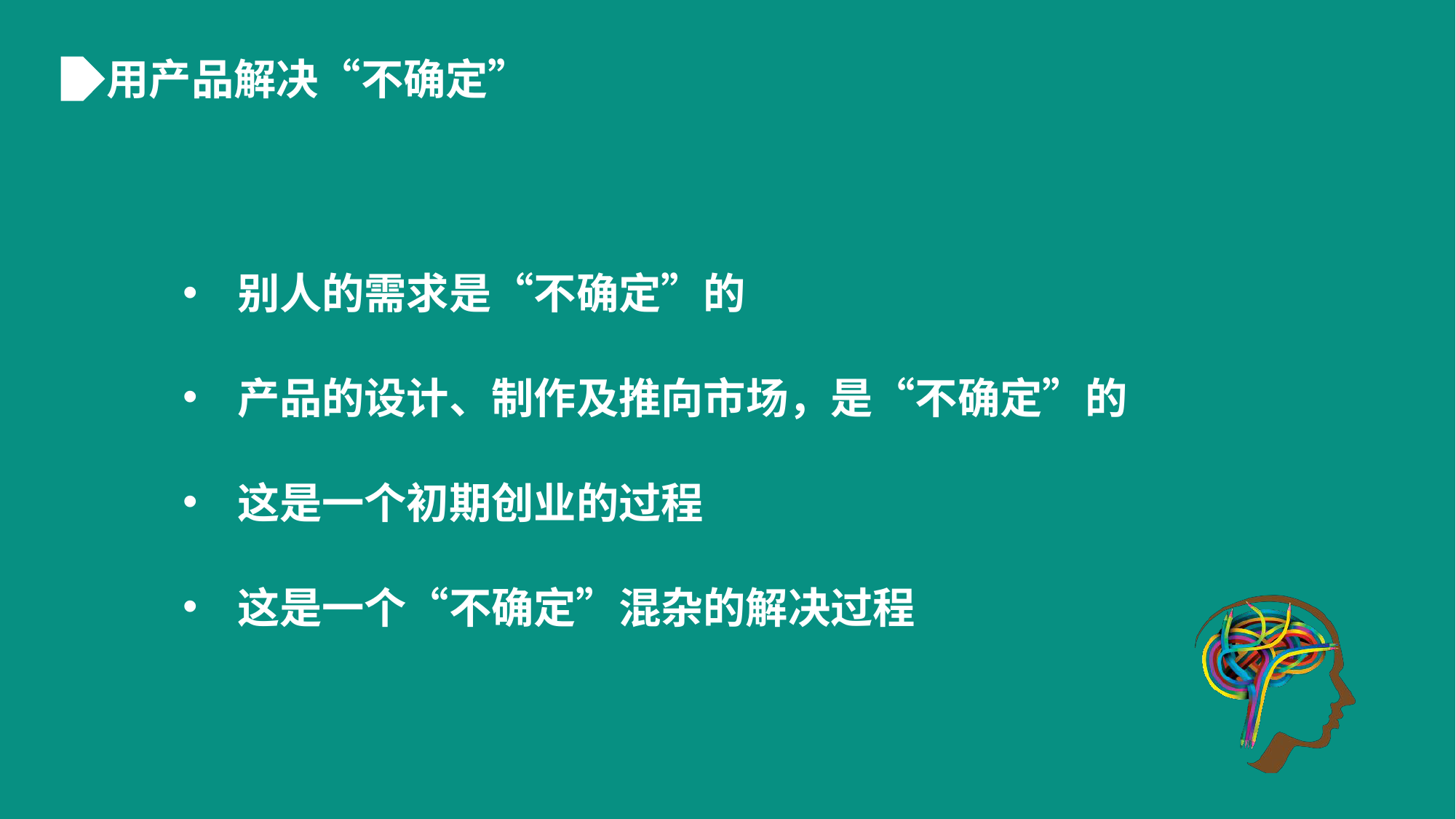

用产品解决“不确定”

别人的需求是“不确定”的

产品的设计、制作及推向市场，是“不确定”的

这是一个初期创业的过程

这是一个“不确定”混杂的解决过程